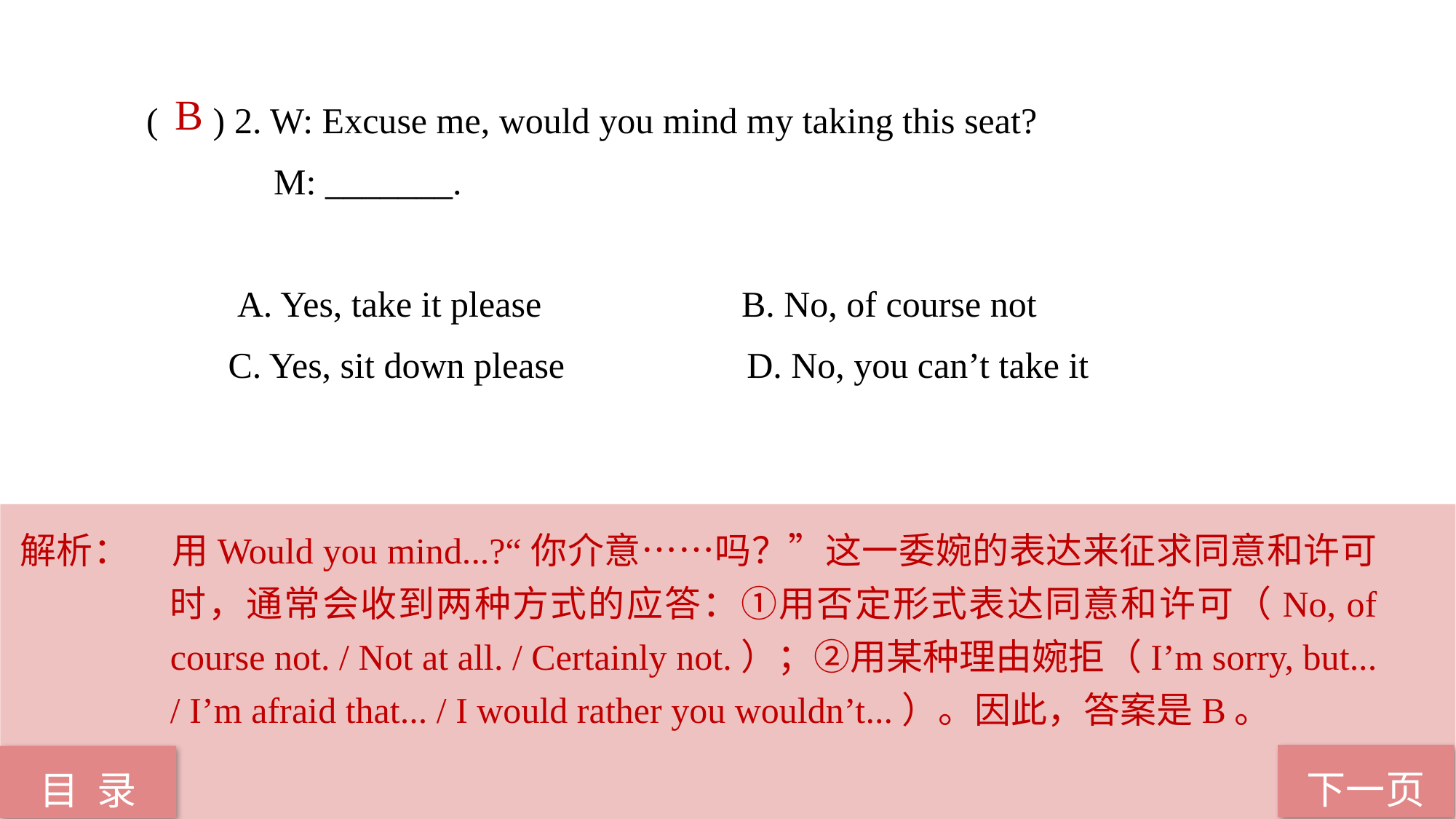

(      ) 2. W: Excuse me, would you mind my taking this seat?
              M: _______.

          A. Yes, take it please                      B. No, of course not
         C. Yes, sit down please                    D. No, you can’t take it
 B
解析：	用Would you mind...?“你介意……吗？”这一委婉的表达来征求同意和许可时，通常会收到两种方式的应答：①用否定形式表达同意和许可（No, of course not. / Not at all. / Certainly not.）；②用某种理由婉拒（I’m sorry, but... / I’m afraid that... / I would rather you wouldn’t...）。因此，答案是B。